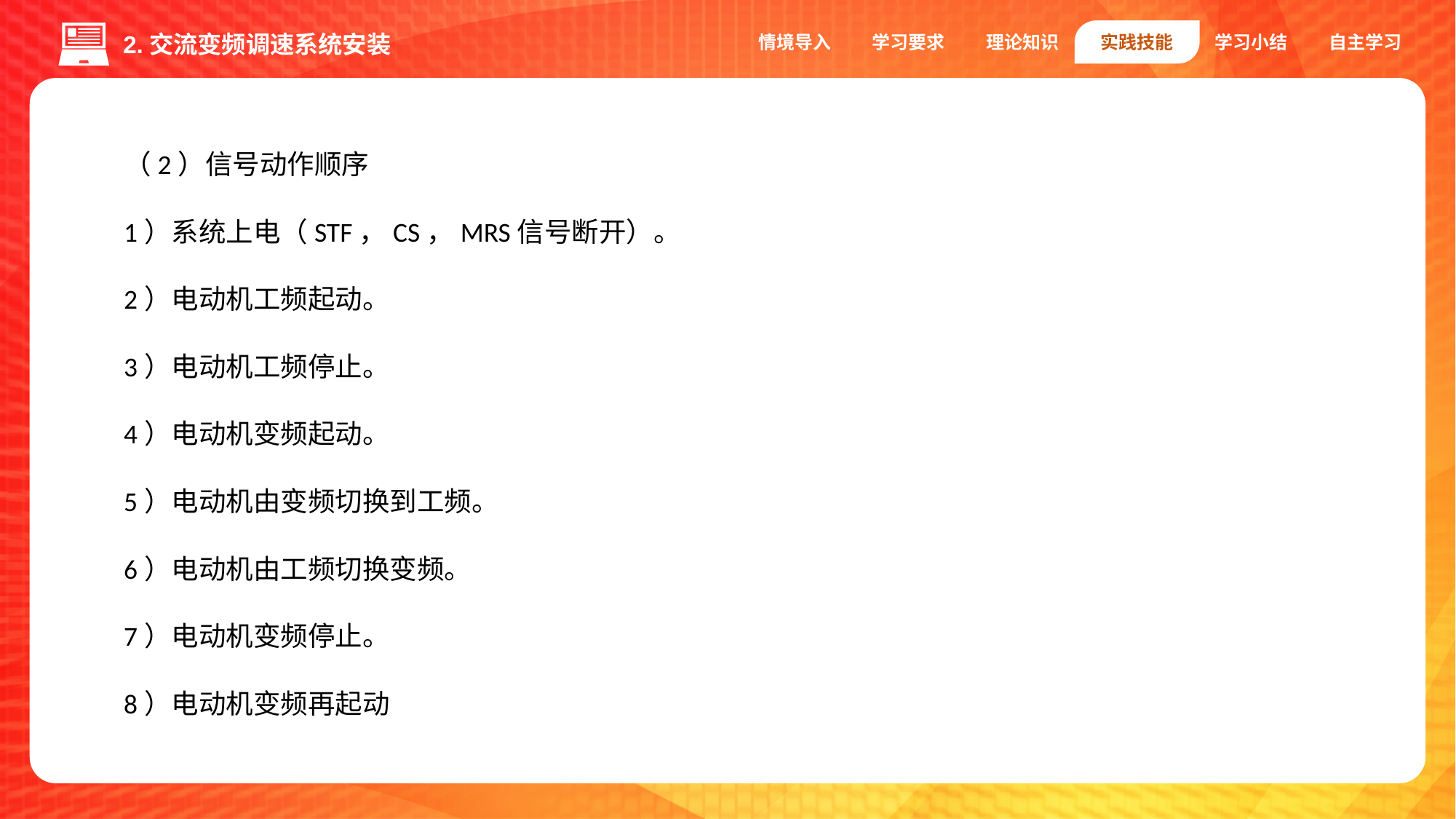

情境导入
学习要求
理论知识
实践技能
学习小结
自主学习

2.交流变频调速系统安装
（2）信号动作顺序
1）系统上电（STF，CS，MRS信号断开）。
2）电动机工频起动。
3）电动机工频停止。
4）电动机变频起动。
5）电动机由变频切换到工频。
6）电动机由工频切换变频。
7）电动机变频停止。
8）电动机变频再起动
1.编码器